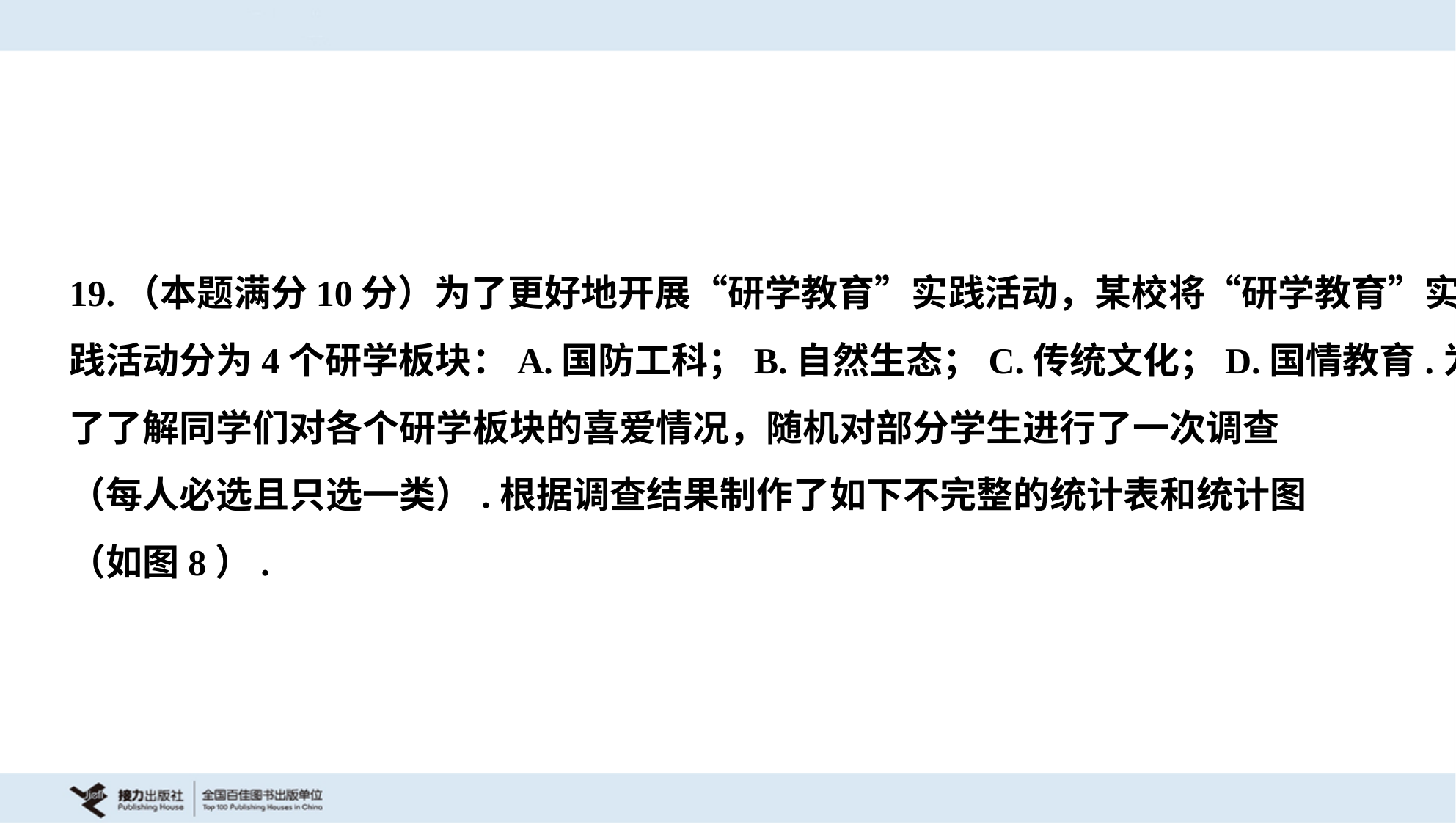

19.（本题满分10分）为了更好地开展“研学教育”实践活动，某校将“研学教育”实
践活动分为4个研学板块：A.国防工科；B.自然生态；C.传统文化；D.国情教育.为
了了解同学们对各个研学板块的喜爱情况，随机对部分学生进行了一次调查
（每人必选且只选一类）.根据调查结果制作了如下不完整的统计表和统计图
（如图8）.